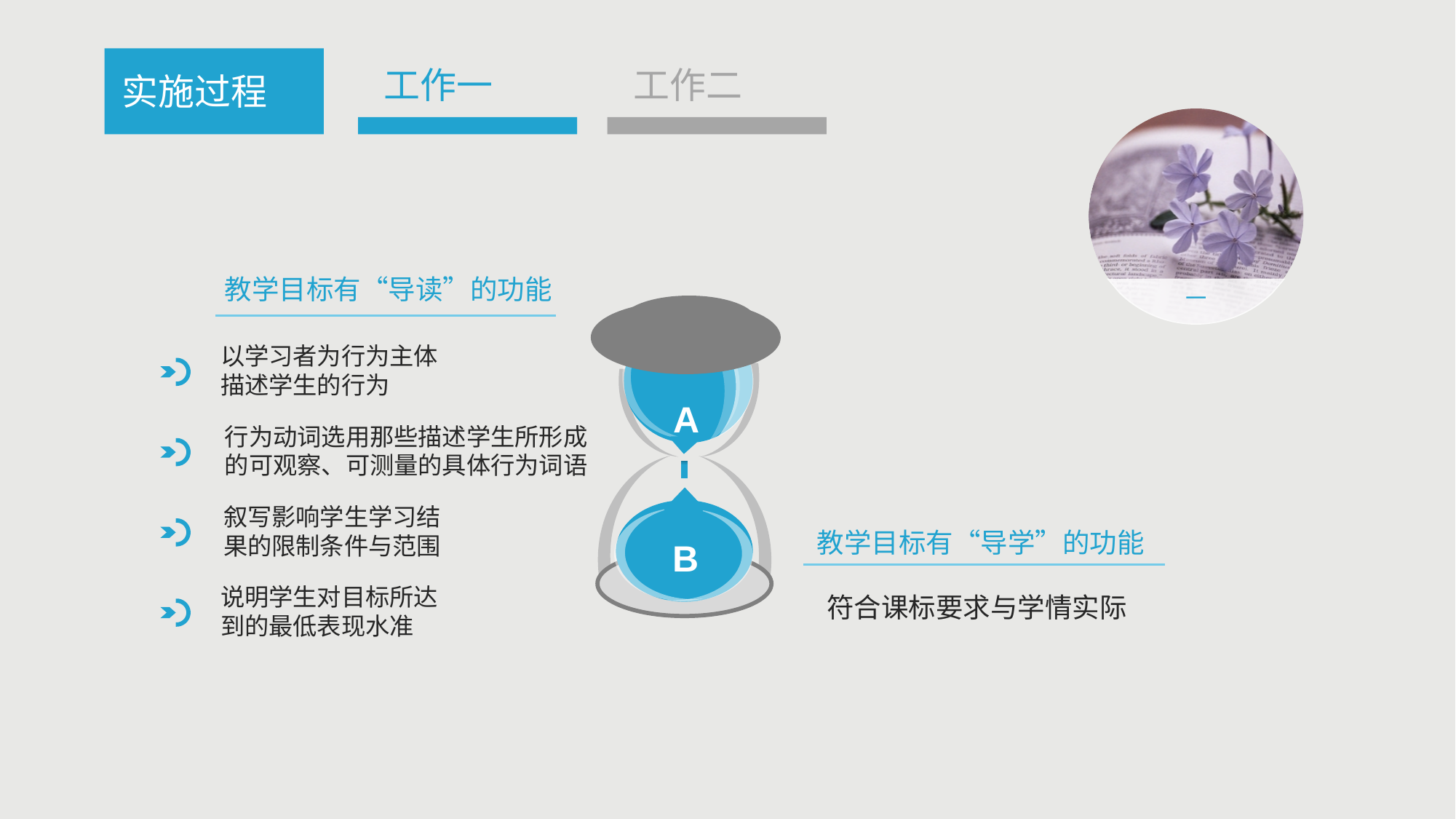

工作一

工作二
实施过程

一

教学目标有“导读”的功能

A

B

以学习者为行为主体描述学生的行为

行为动词选用那些描述学生所形成的可观察、可测量的具体行为词语

叙写影响学生学习结果的限制条件与范围

教学目标有“导学”的功能
说明学生对目标所达到的最低表现水准
符合课标要求与学情实际